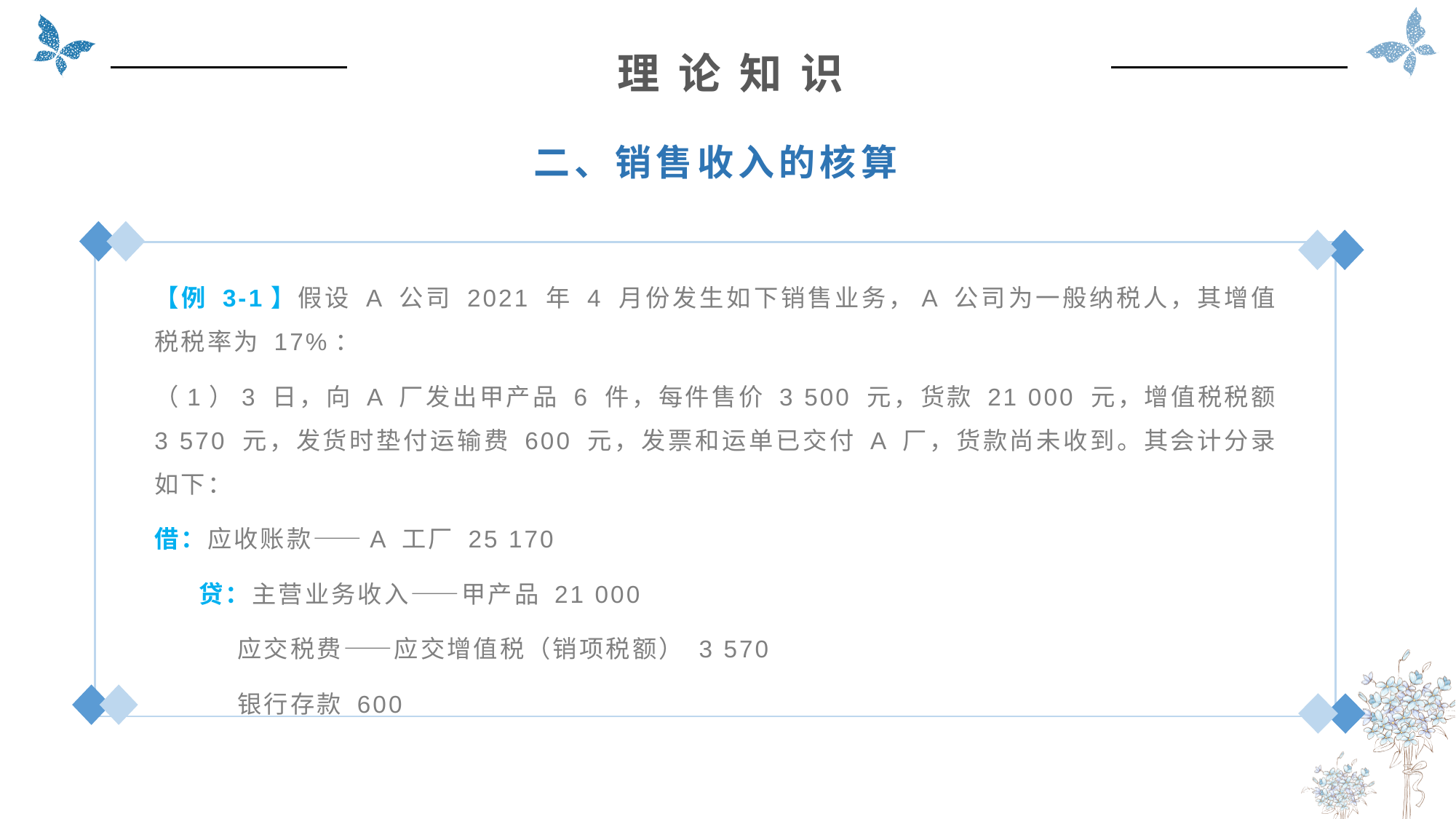

理 论 知 识
二、销售收入的核算

【例 3-1】假设 A 公司 2021 年 4 月份发生如下销售业务，A 公司为一般纳税人，其增值税税率为 17%：
（1）3 日，向 A 厂发出甲产品 6 件，每件售价 3 500 元，货款 21 000 元，增值税税额 3 570 元，发货时垫付运输费 600 元，发票和运单已交付 A 厂，货款尚未收到。其会计分录如下：
借：应收账款——A 工厂 25 170
     贷：主营业务收入——甲产品 21 000
          应交税费——应交增值税（销项税额） 3 570
          银行存款 600